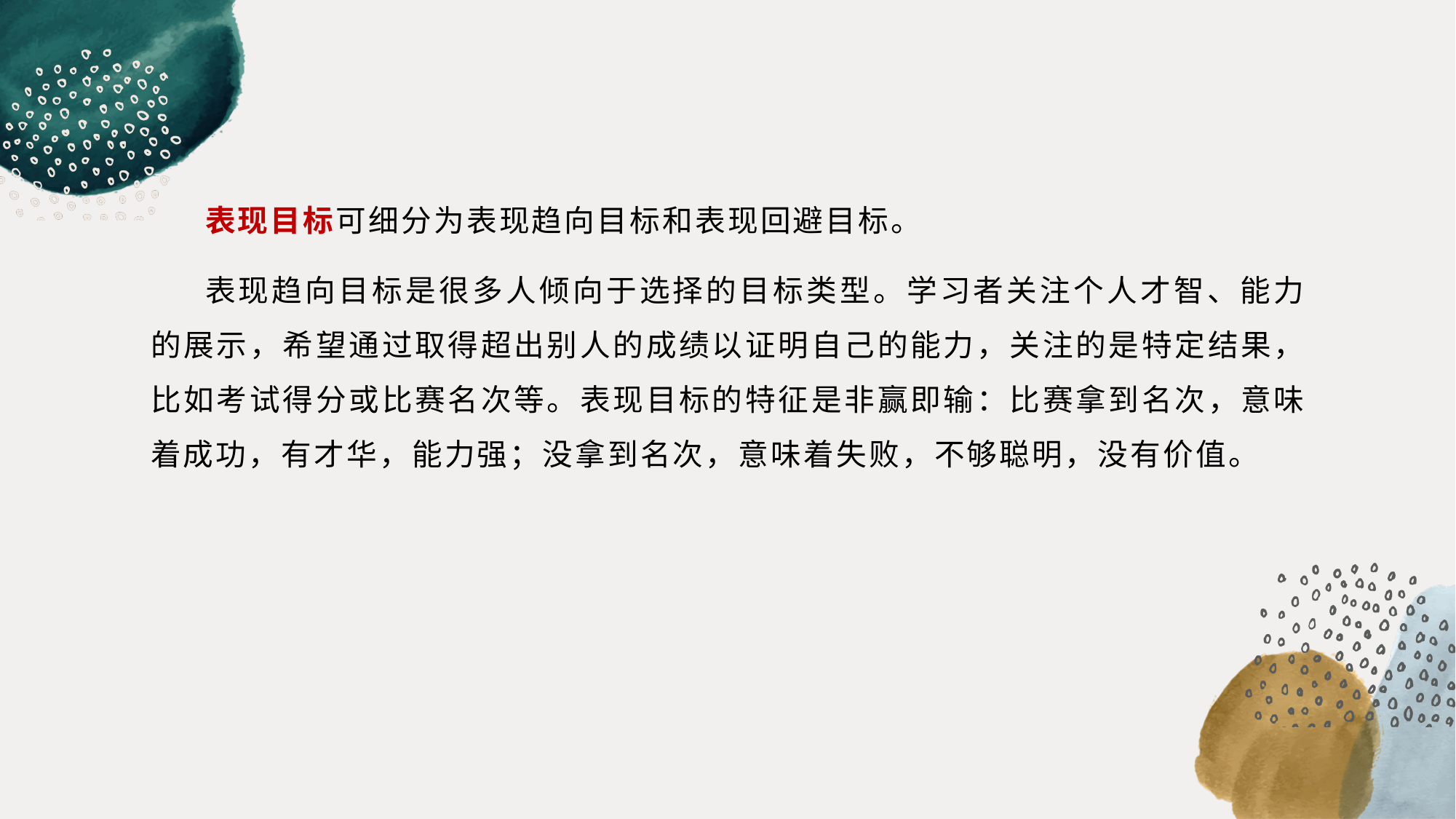

表现目标可细分为表现趋向目标和表现回避目标。
表现趋向目标是很多人倾向于选择的目标类型。学习者关注个人才智、能力的展示，希望通过取得超出别人的成绩以证明自己的能力，关注的是特定结果，比如考试得分或比赛名次等。表现目标的特征是非赢即输：比赛拿到名次，意味着成功，有才华，能力强；没拿到名次，意味着失败，不够聪明，没有价值。